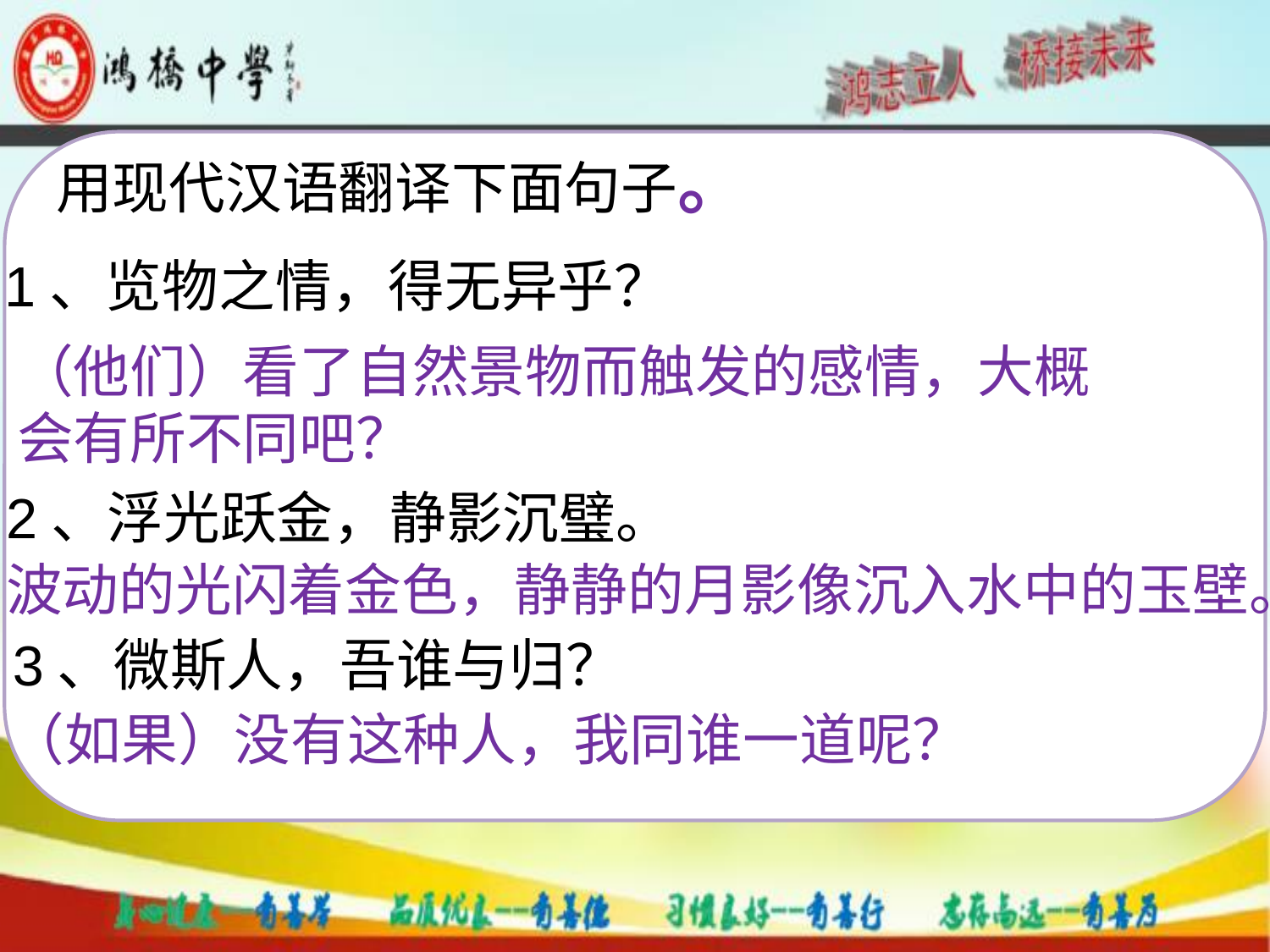

用现代汉语翻译下面句子。
1、览物之情，得无异乎？

（他们）看了自然景物而触发的感情，大概会有所不同吧？
2、浮光跃金，静影沉璧。
波动的光闪着金色，静静的月影像沉入水中的玉壁。
3、微斯人，吾谁与归？
（如果）没有这种人，我同谁一道呢？